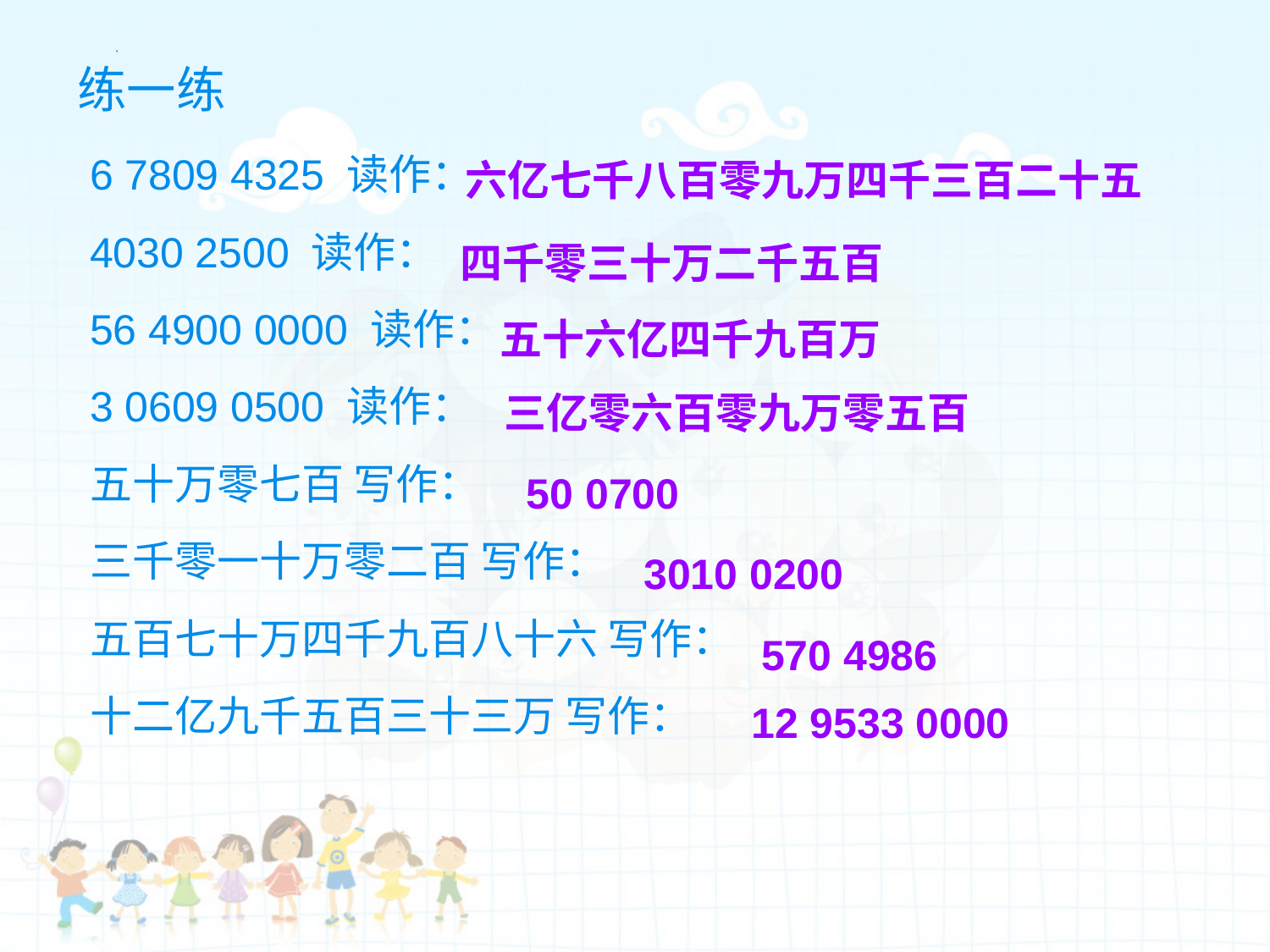

# 练一练
6 7809 4325 读作：
4030 2500 读作：
56 4900 0000 读作：
3 0609 0500 读作：
五十万零七百 写作：
三千零一十万零二百 写作：
五百七十万四千九百八十六 写作：
十二亿九千五百三十三万 写作：

六亿七千八百零九万四千三百二十五
四千零三十万二千五百
五十六亿四千九百万
三亿零六百零九万零五百
50 0700
3010 0200
570 4986
12 9533 0000